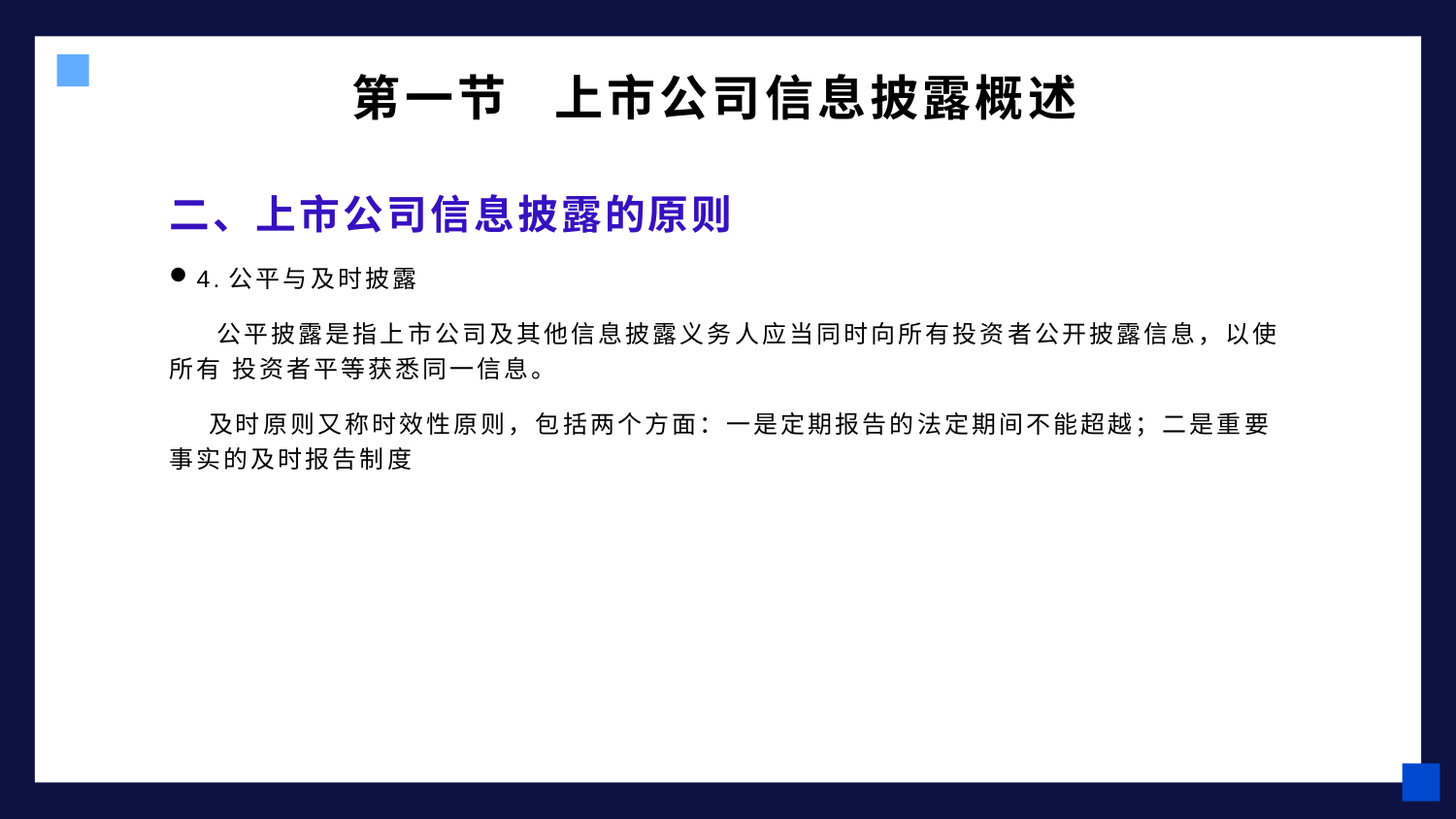

# 第一节   上市公司信息披露概述
二、上市公司信息披露的原则
4.公平与及时披露
     公平披露是指上市公司及其他信息披露义务人应当同时向所有投资者公开披露信息，以使所有 投资者平等获悉同一信息。
    及时原则又称时效性原则，包括两个方面：一是定期报告的法定期间不能超越；二是重要事实的及时报告制度